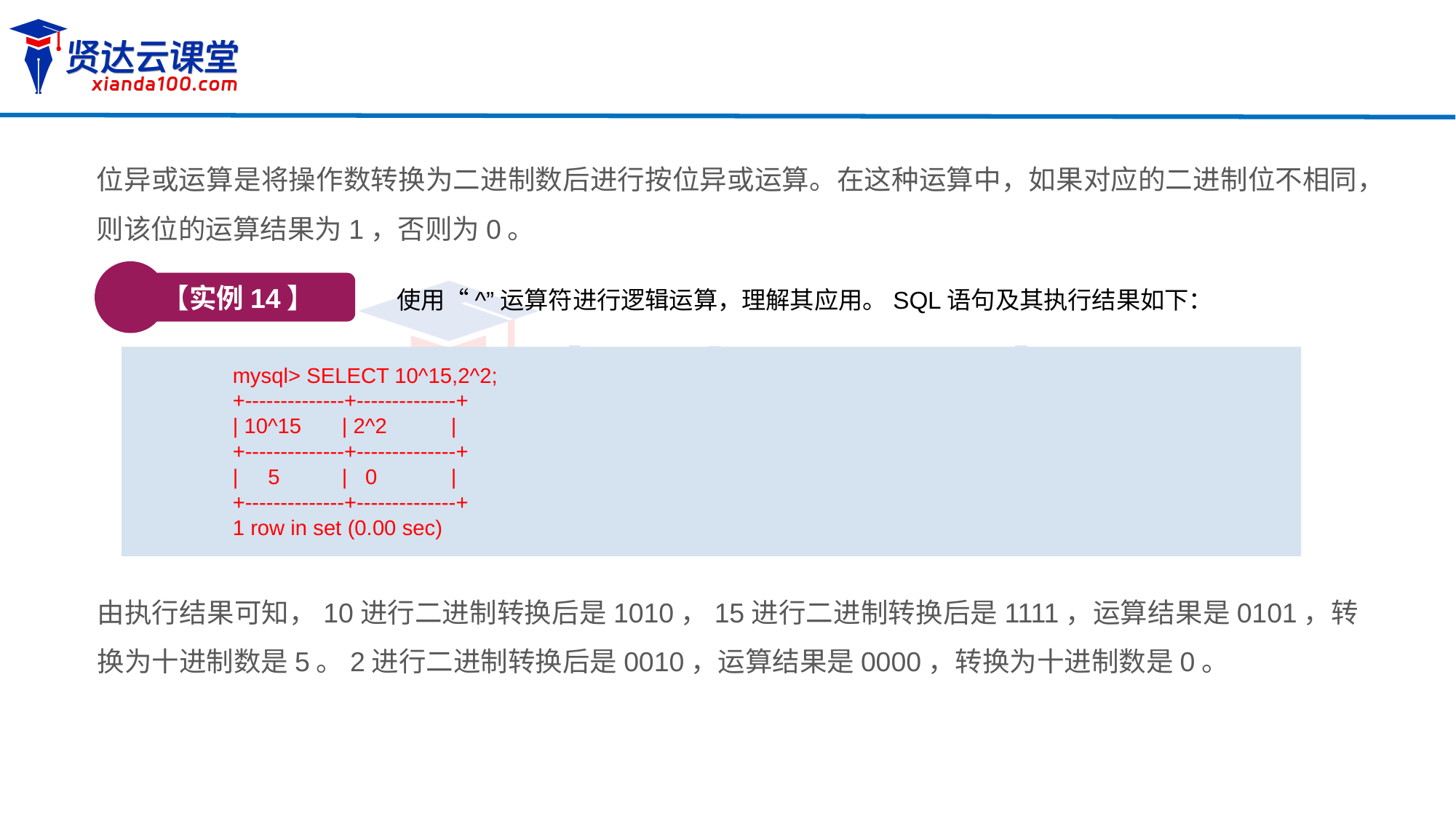

位异或运算是将操作数转换为二进制数后进行按位异或运算。在这种运算中，如果对应的二进制位不相同，则该位的运算结果为1，否则为0。

【实例14】
使用“^”运算符进行逻辑运算，理解其应用。SQL语句及其执行结果如下：

mysql> SELECT 10^15,2^2;
+--------------+--------------+
| 10^15	| 2^2	|
+--------------+--------------+
|     5	|   0	|
+--------------+--------------+
1 row in set (0.00 sec)
由执行结果可知，10进行二进制转换后是1010，15进行二进制转换后是1111，运算结果是0101，转换为十进制数是5。2进行二进制转换后是0010，运算结果是0000，转换为十进制数是0。